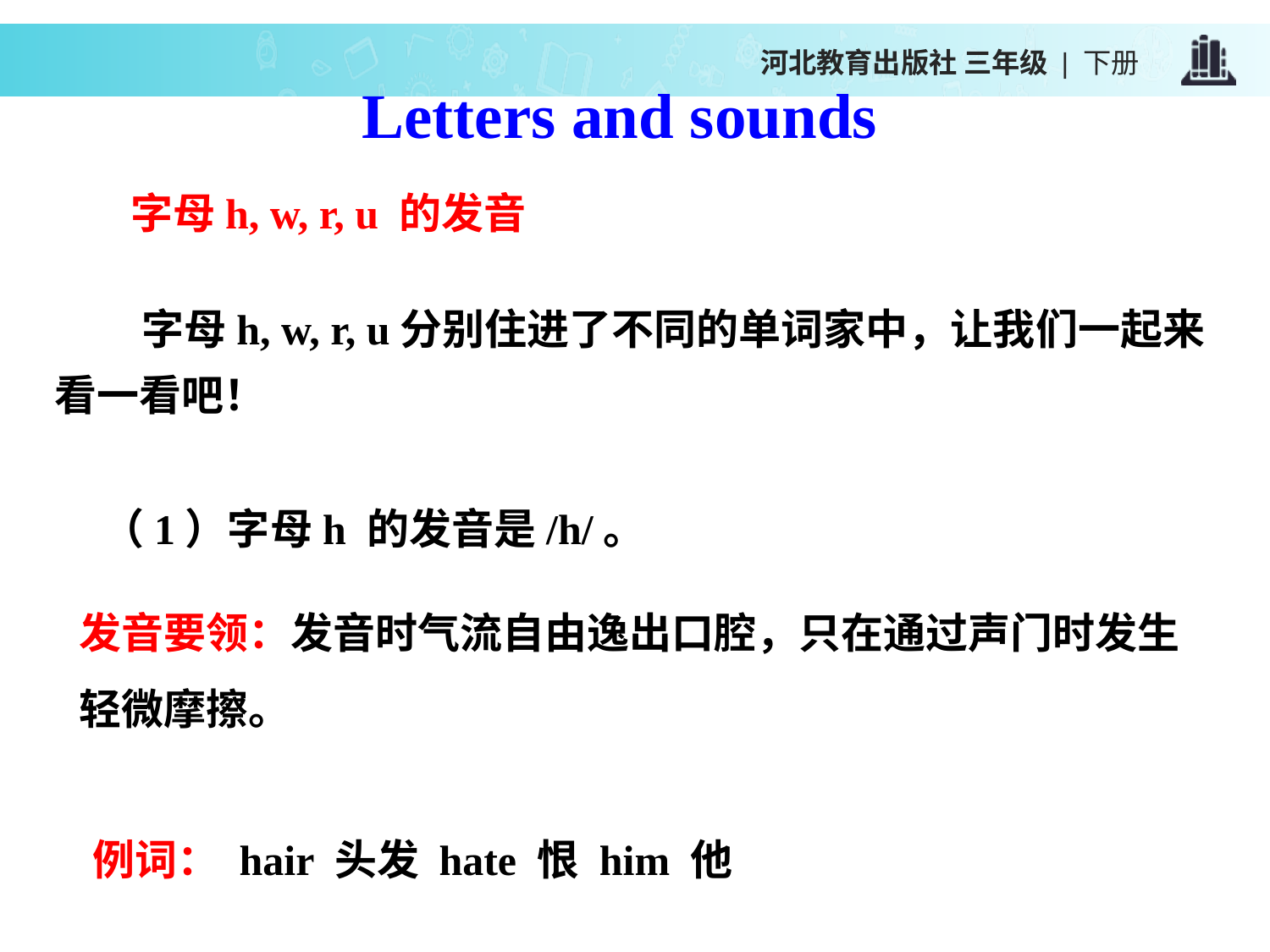

河北教育出版社 三年级 | 下册
Letters and sounds
字母h, w, r, u 的发音
字母h, w, r, u分别住进了不同的单词家中，让我们一起来看一看吧！
（1）字母h 的发音是/h/。
发音要领：发音时气流自由逸出口腔，只在通过声门时发生轻微摩擦。
例词： hair 头发 hate 恨 him 他